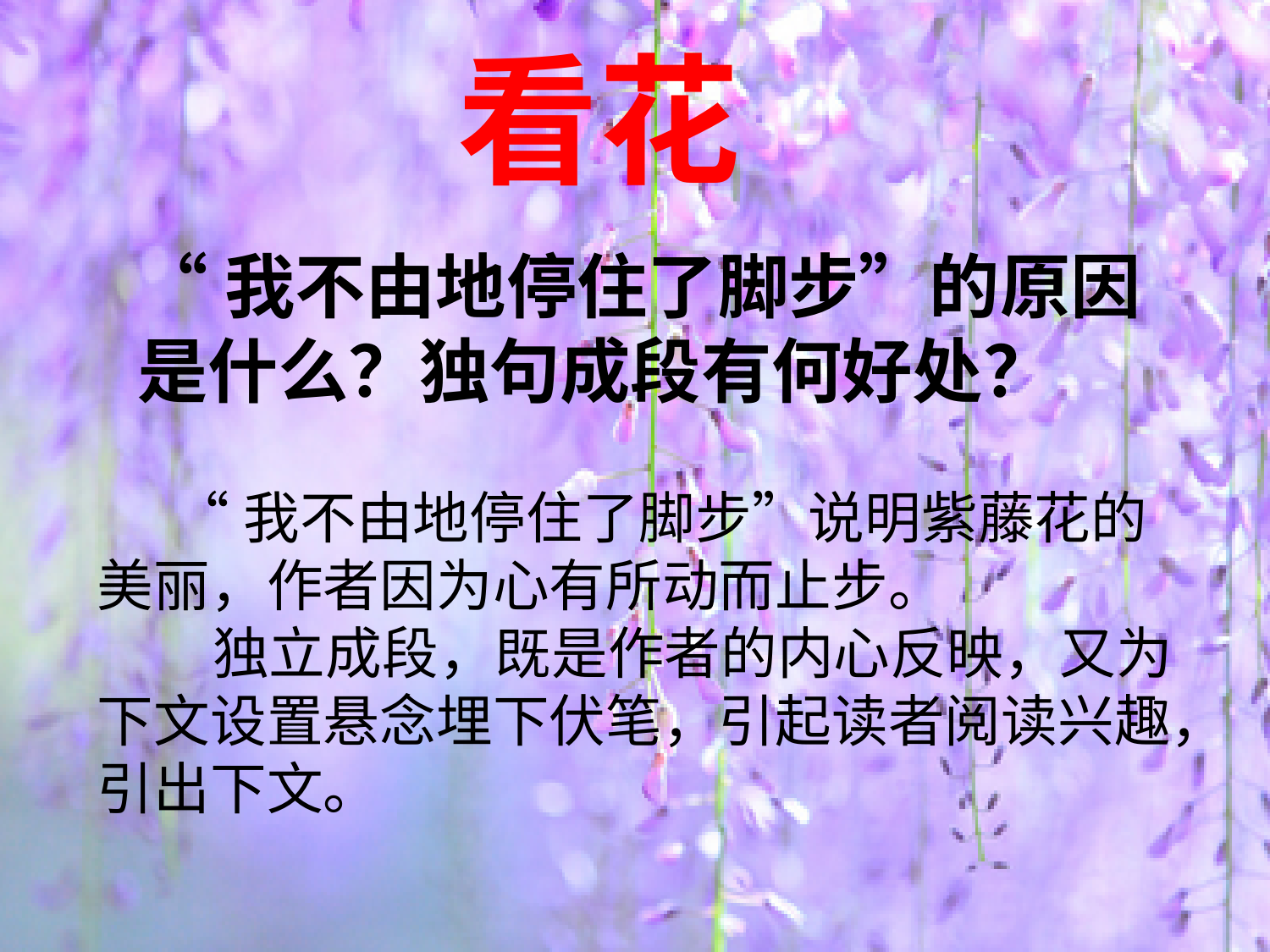

看花
“我不由地停住了脚步”的原因是什么？独句成段有何好处？
      “我不由地停住了脚步”说明紫藤花的美丽，作者因为心有所动而止步。
        独立成段，既是作者的内心反映，又为下文设置悬念埋下伏笔，引起读者阅读兴趣，引出下文。